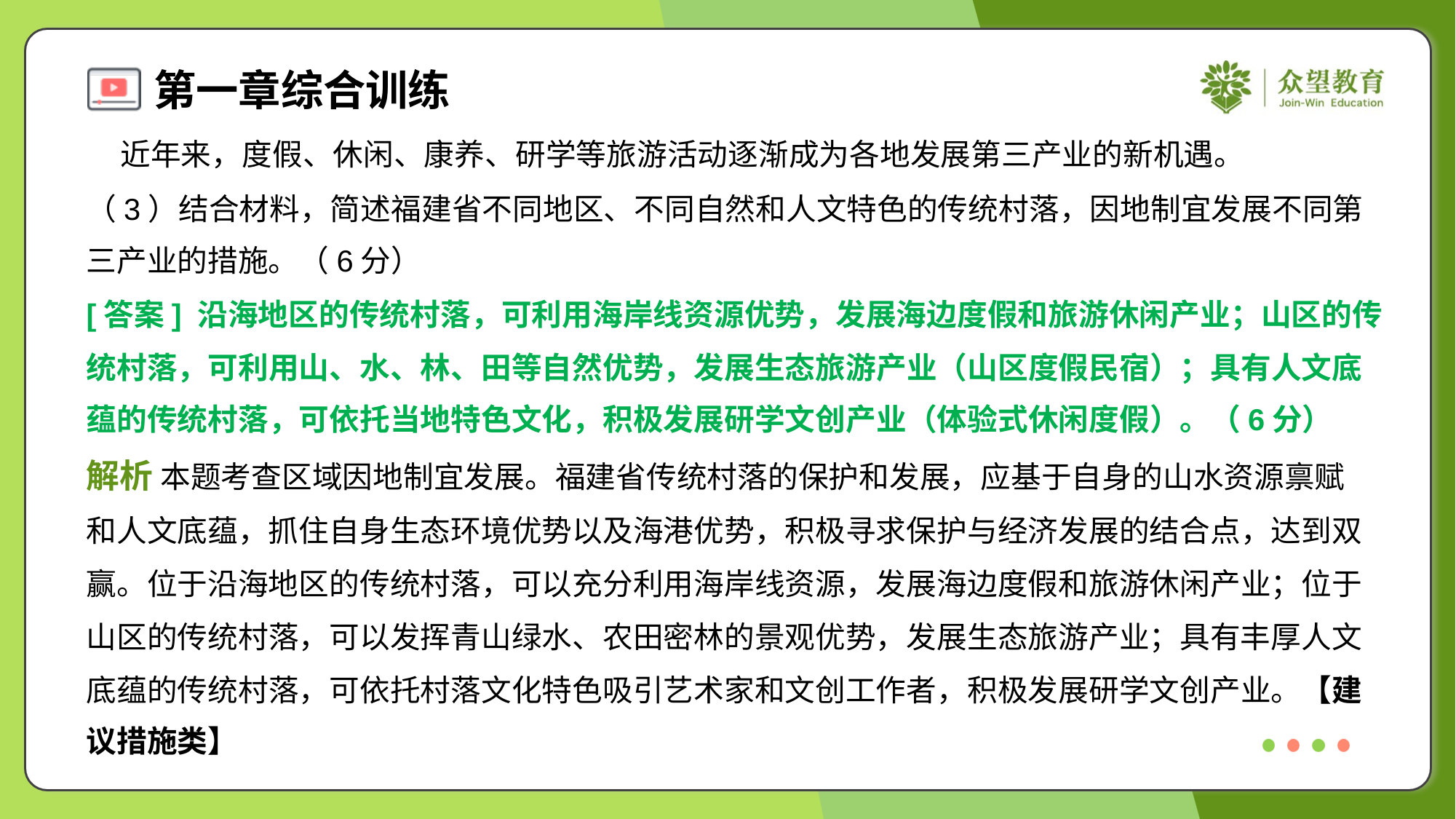

近年来，度假、休闲、康养、研学等旅游活动逐渐成为各地发展第三产业的新机遇。
（3）结合材料，简述福建省不同地区、不同自然和人文特色的传统村落，因地制宜发展不同第
三产业的措施。（6分）
[答案] 沿海地区的传统村落，可利用海岸线资源优势，发展海边度假和旅游休闲产业；山区的传
统村落，可利用山、水、林、田等自然优势，发展生态旅游产业（山区度假民宿）；具有人文底
蕴的传统村落，可依托当地特色文化，积极发展研学文创产业（体验式休闲度假）。（6分）
解析 本题考查区域因地制宜发展。福建省传统村落的保护和发展，应基于自身的山水资源禀赋
和人文底蕴，抓住自身生态环境优势以及海港优势，积极寻求保护与经济发展的结合点，达到双
赢。位于沿海地区的传统村落，可以充分利用海岸线资源，发展海边度假和旅游休闲产业；位于
山区的传统村落，可以发挥青山绿水、农田密林的景观优势，发展生态旅游产业；具有丰厚人文
底蕴的传统村落，可依托村落文化特色吸引艺术家和文创工作者，积极发展研学文创产业。【建
议措施类】